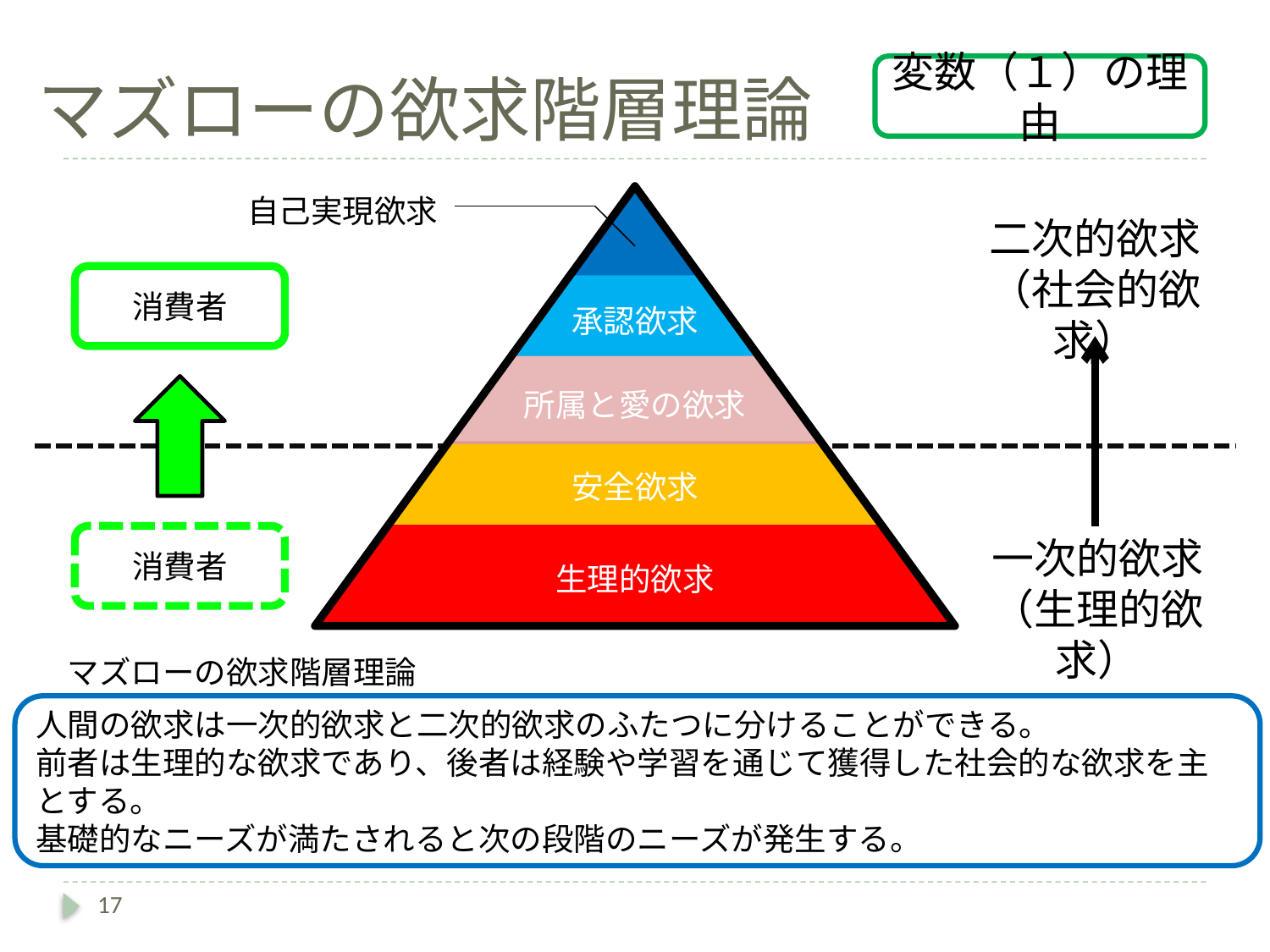

# マズローの欲求階層理論
変数（１）の理由
自己実現欲求

承認欲求
所属と愛の欲求
安全欲求
生理的欲求
二次的欲求
（社会的欲求）
消費者

消費者
一次的欲求
（生理的欲求）
マズローの欲求階層理論
人間の欲求は一次的欲求と二次的欲求のふたつに分けることができる。
前者は生理的な欲求であり、後者は経験や学習を通じて獲得した社会的な欲求を主とする。
基礎的なニーズが満たされると次の段階のニーズが発生する。
17